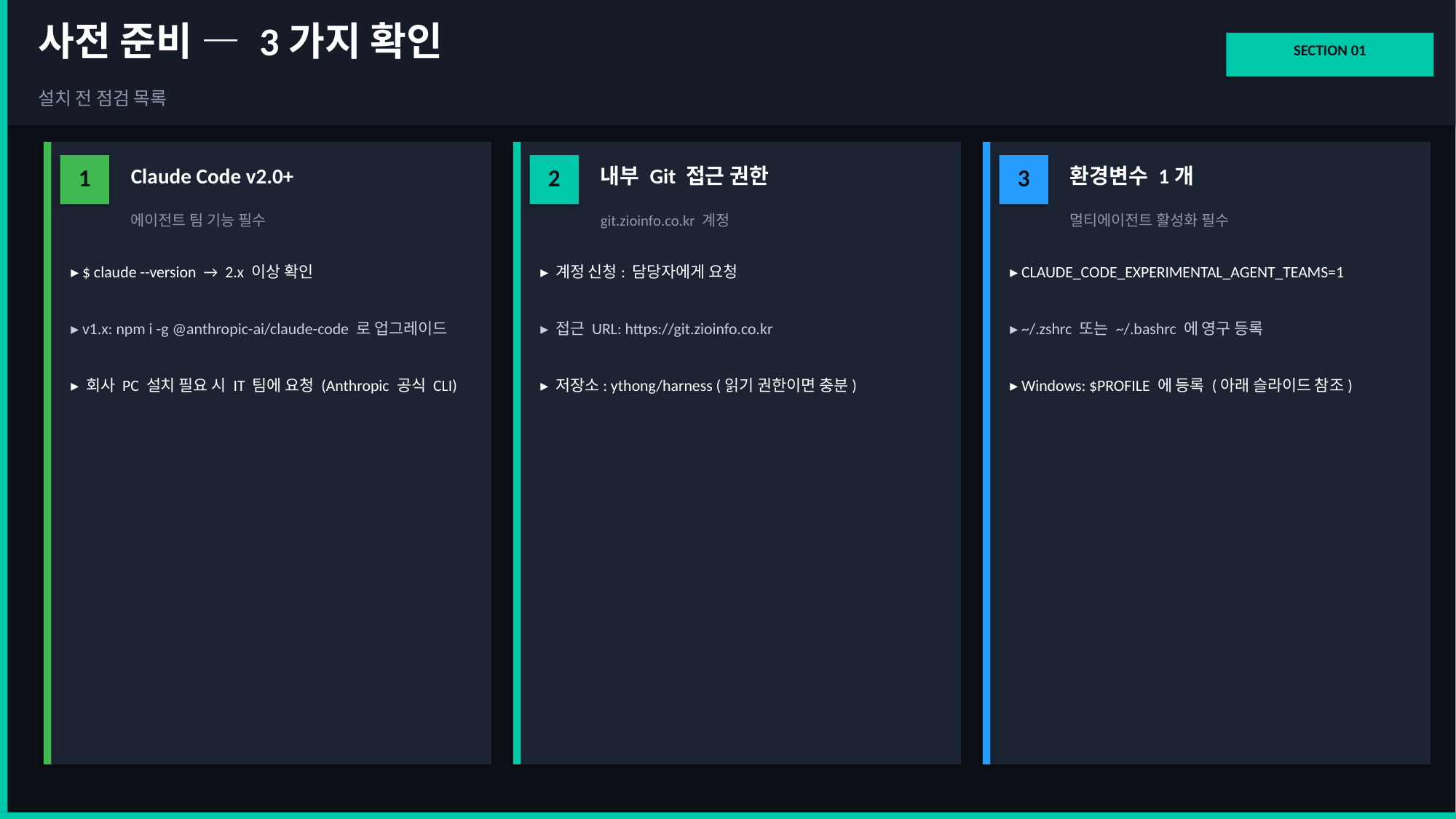

사전 준비 — 3가지 확인

SECTION 01
설치 전 점검 목록

1
Claude Code v2.0+
2
내부 Git 접근 권한
3
환경변수 1개
에이전트 팀 기능 필수
git.zioinfo.co.kr 계정
멀티에이전트 활성화 필수
▸ $ claude --version  →  2.x 이상 확인
▸ 계정 신청: 담당자에게 요청
▸ CLAUDE_CODE_EXPERIMENTAL_AGENT_TEAMS=1
▸ v1.x: npm i -g @anthropic-ai/claude-code 로 업그레이드
▸ 접근 URL: https://git.zioinfo.co.kr
▸ ~/.zshrc 또는 ~/.bashrc 에 영구 등록
▸ 회사 PC 설치 필요 시 IT 팀에 요청 (Anthropic 공식 CLI)
▸ 저장소: ythong/harness (읽기 권한이면 충분)
▸ Windows: $PROFILE 에 등록 (아래 슬라이드 참조)